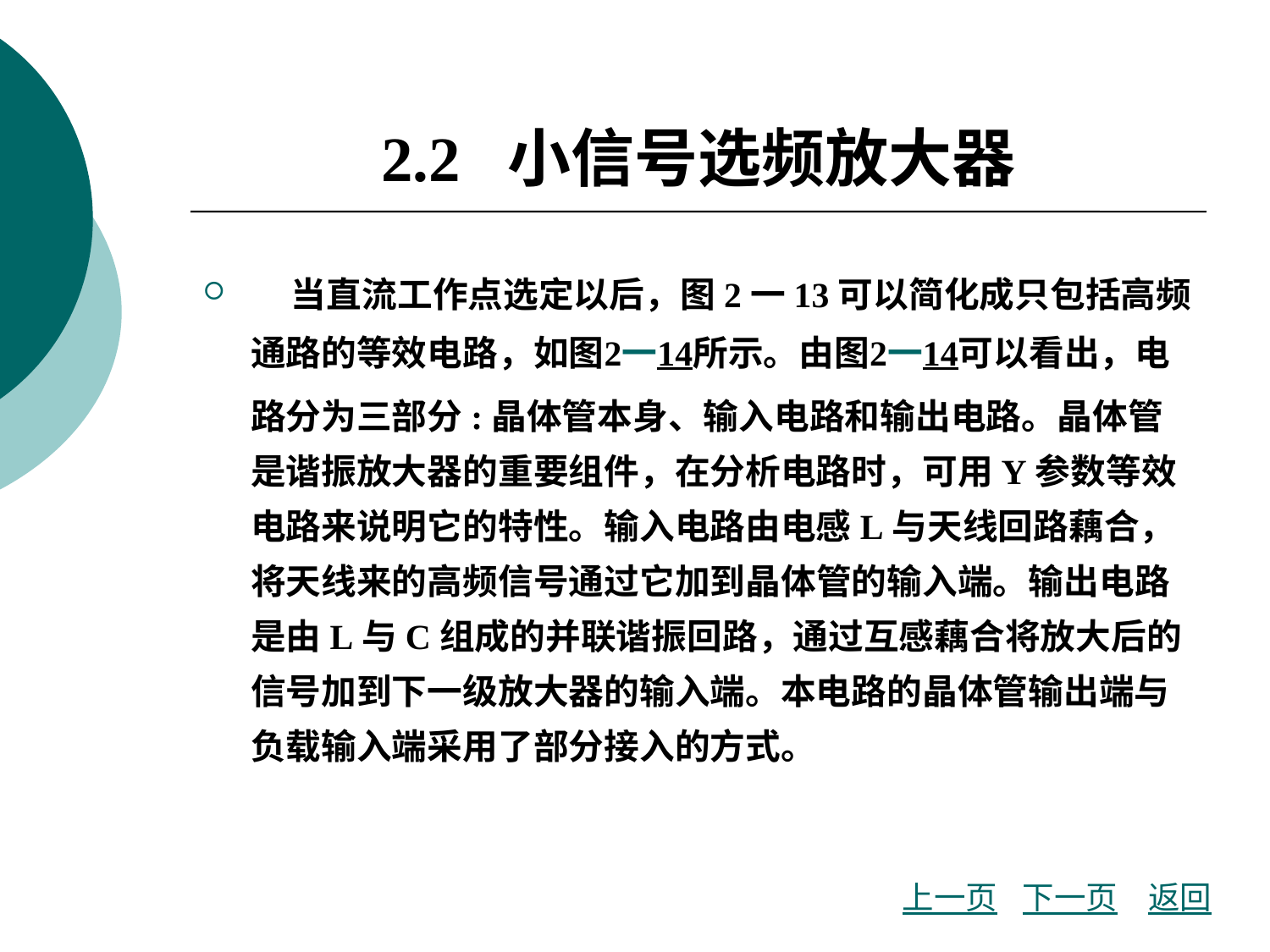

# 2.2  小信号选频放大器
    当直流工作点选定以后，图2一13可以简化成只包括高频通路的等效电路，如图2一14所示。由图2一14可以看出，电路分为三部分:晶体管本身、输入电路和输出电路。晶体管是谐振放大器的重要组件，在分析电路时，可用Y参数等效电路来说明它的特性。输入电路由电感L与天线回路藕合，将天线来的高频信号通过它加到晶体管的输入端。输出电路是由L与C组成的并联谐振回路，通过互感藕合将放大后的信号加到下一级放大器的输入端。本电路的晶体管输出端与负载输入端采用了部分接入的方式。
上一页
下一页
返回